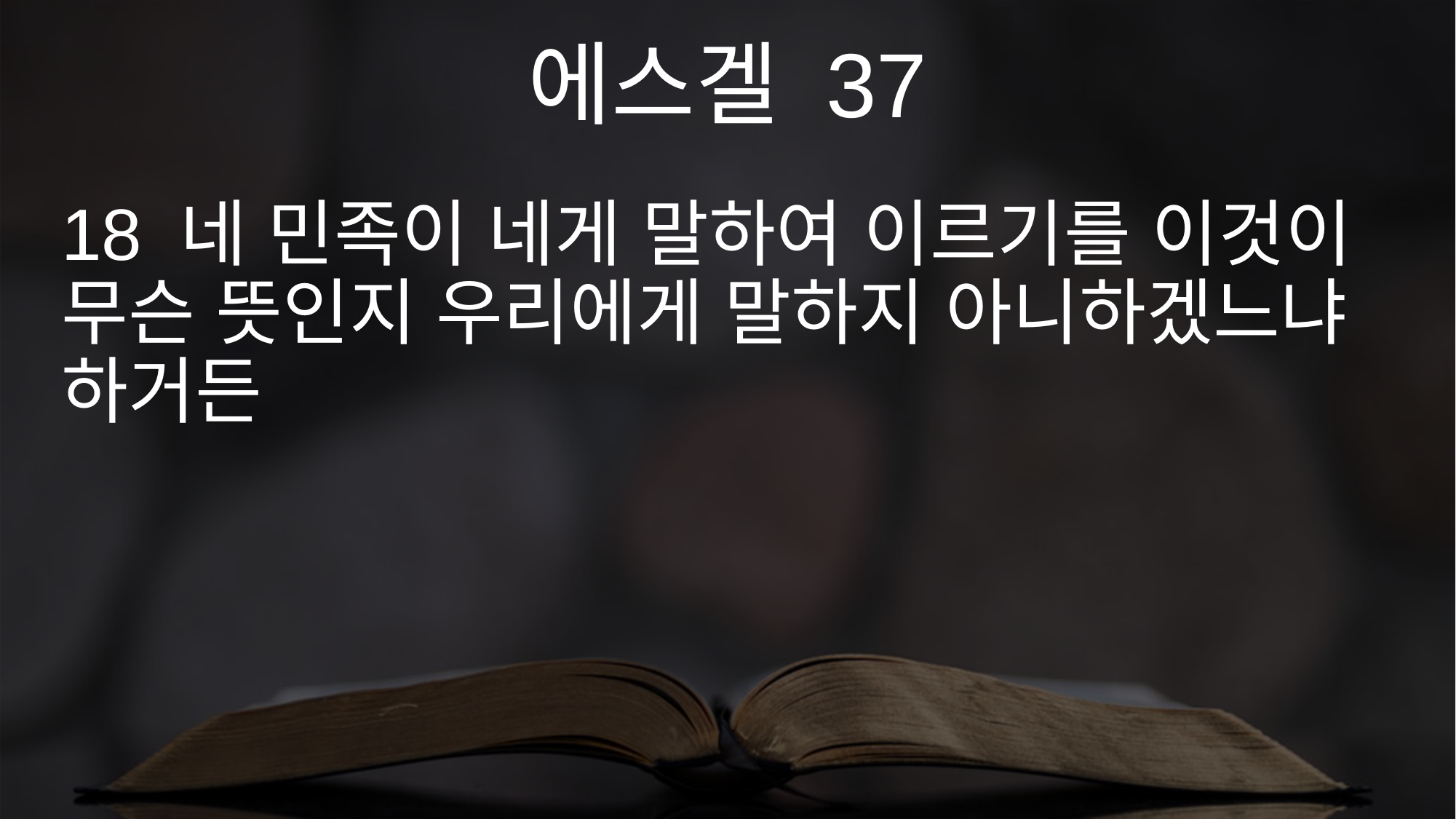

에스겔 37
18 네 민족이 네게 말하여 이르기를 이것이 무슨 뜻인지 우리에게 말하지 아니하겠느냐 하거든